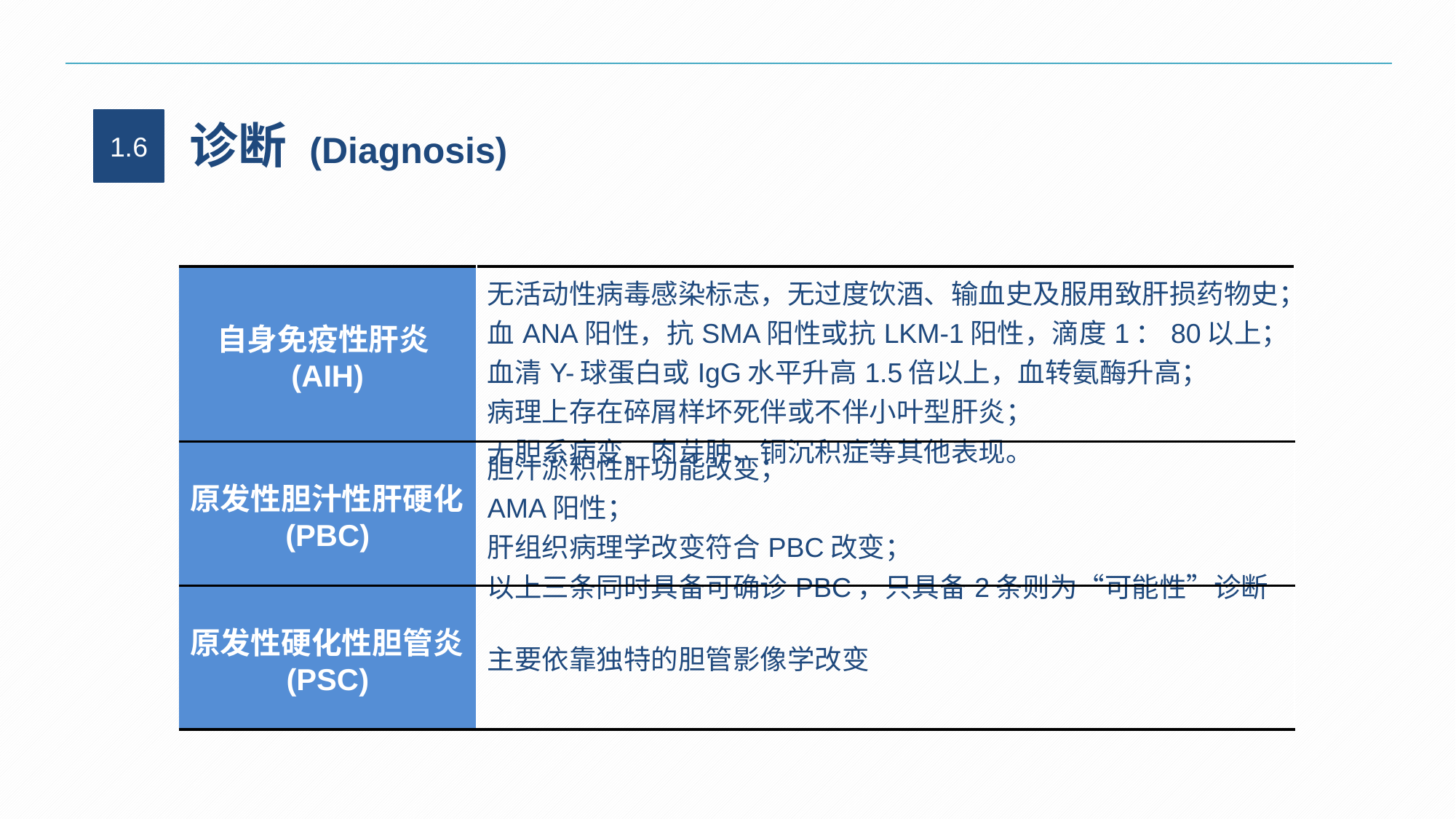

诊断 (Diagnosis)
1.6
| 自身免疫性肝炎(AIH) | 无活动性病毒感染标志，无过度饮酒、输血史及服用致肝损药物史； 血ANA阳性，抗SMA阳性或抗LKM-1阳性，滴度1：80以上； 血清Y-球蛋白或IgG水平升高1.5倍以上，血转氨酶升高； 病理上存在碎屑样坏死伴或不伴小叶型肝炎； 无胆系病变、肉芽肿、铜沉积症等其他表现。 |
| --- | --- |
| 原发性胆汁性肝硬化(PBC) | 胆汁淤积性肝功能改变； AMA阳性； 肝组织病理学改变符合PBC改变； 以上三条同时具备可确诊PBC，只具备2条则为“可能性”诊断 |
| 原发性硬化性胆管炎(PSC) | 主要依靠独特的胆管影像学改变 |